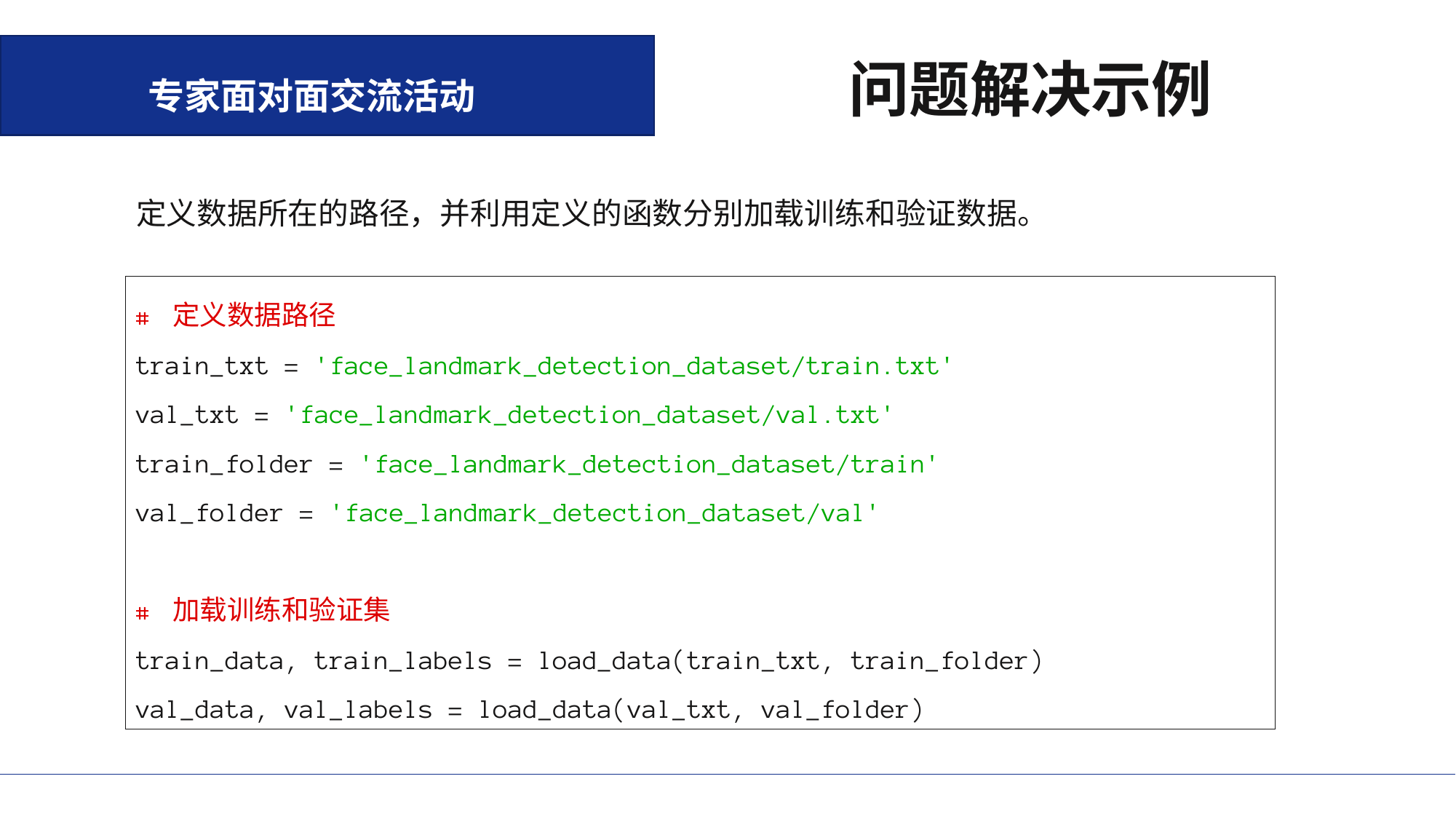

问题解决示例
专家面对面交流活动
定义数据所在的路径，并利用定义的函数分别加载训练和验证数据。
# 定义数据路径 train_txt = 'face_landmark_detection_dataset/train.txt' val_txt = 'face_landmark_detection_dataset/val.txt' train_folder = 'face_landmark_detection_dataset/train' val_folder = 'face_landmark_detection_dataset/val' # 加载训练和验证集 train_data, train_labels = load_data(train_txt, train_folder) val_data, val_labels = load_data(val_txt, val_folder)